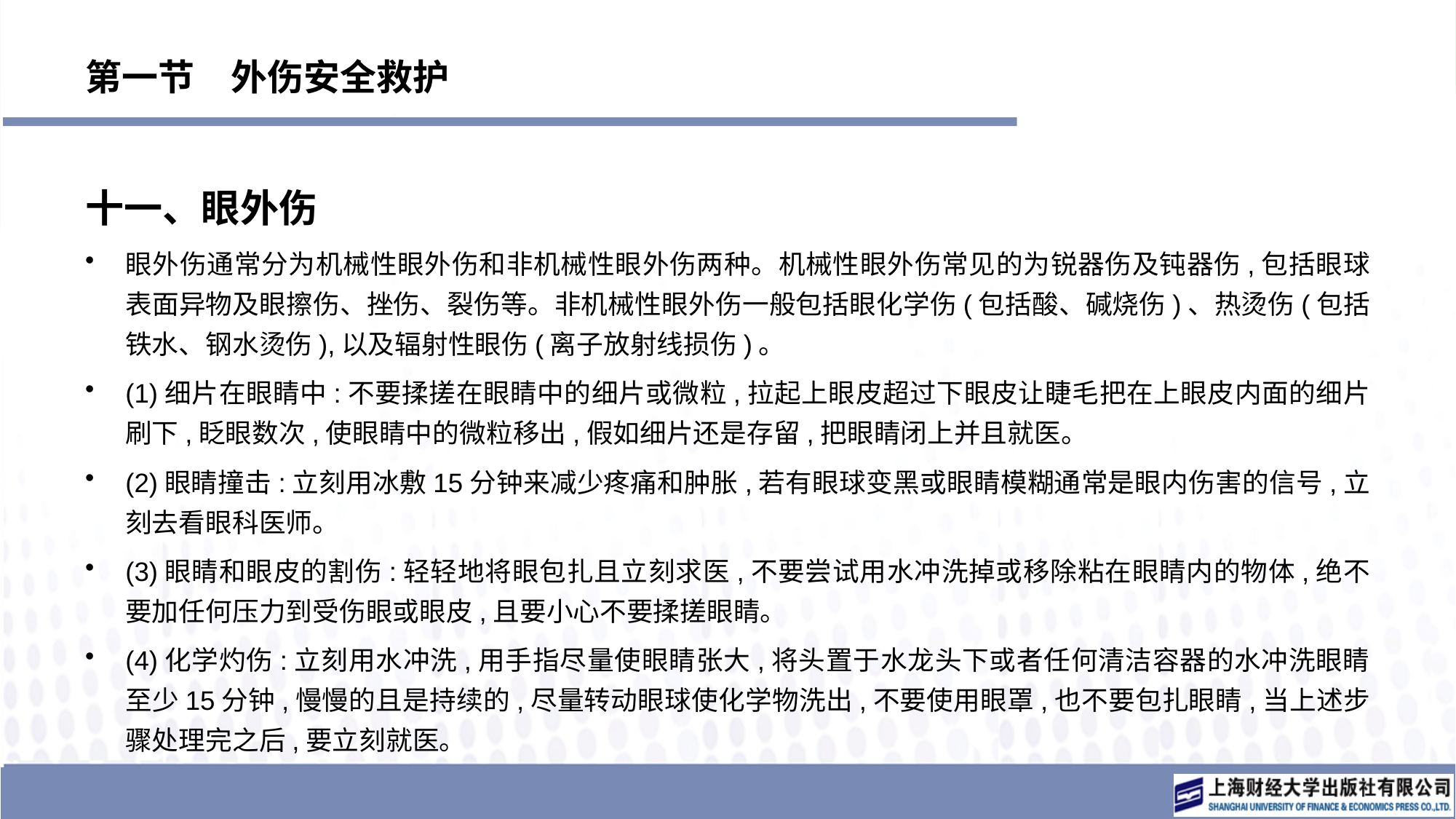

# 第一节　外伤安全救护
十一、眼外伤
眼外伤通常分为机械性眼外伤和非机械性眼外伤两种。机械性眼外伤常见的为锐器伤及钝器伤,包括眼球表面异物及眼擦伤、挫伤、裂伤等。非机械性眼外伤一般包括眼化学伤(包括酸、碱烧伤)、热烫伤(包括铁水、钢水烫伤),以及辐射性眼伤(离子放射线损伤)。
(1)细片在眼睛中:不要揉搓在眼睛中的细片或微粒,拉起上眼皮超过下眼皮让睫毛把在上眼皮内面的细片刷下,眨眼数次,使眼睛中的微粒移出,假如细片还是存留,把眼睛闭上并且就医。
(2)眼睛撞击:立刻用冰敷15分钟来减少疼痛和肿胀,若有眼球变黑或眼睛模糊通常是眼内伤害的信号,立刻去看眼科医师。
(3)眼睛和眼皮的割伤:轻轻地将眼包扎且立刻求医,不要尝试用水冲洗掉或移除粘在眼睛内的物体,绝不要加任何压力到受伤眼或眼皮,且要小心不要揉搓眼睛。
(4)化学灼伤:立刻用水冲洗,用手指尽量使眼睛张大,将头置于水龙头下或者任何清洁容器的水冲洗眼睛至少15分钟,慢慢的且是持续的,尽量转动眼球使化学物洗出,不要使用眼罩,也不要包扎眼睛,当上述步骤处理完之后,要立刻就医。